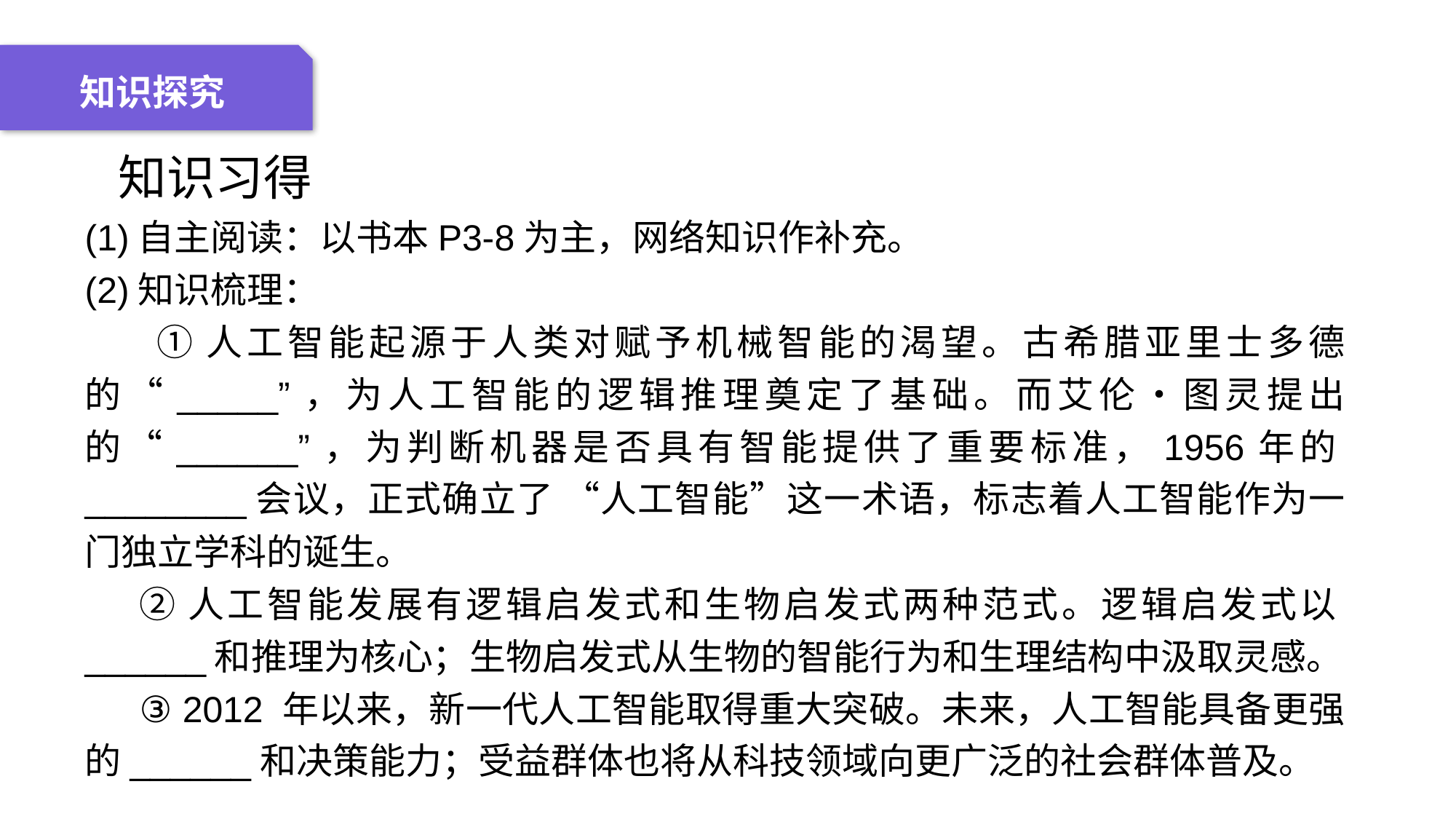

04 名词解释
01 准备过程
02 整体结构
03 重点说明
知识探究
  知识习得
(1)自主阅读：以书本P3-8为主，网络知识作补充。
(2)知识梳理：
 ①人工智能起源于人类对赋予机械智能的渴望。古希腊亚里士多德的“_____”，为人工智能的逻辑推理奠定了基础。而艾伦・图灵提出的“______”，为判断机器是否具有智能提供了重要标准，1956年的________会议，正式确立了 “人工智能”这一术语，标志着人工智能作为一门独立学科的诞生。
②人工智能发展有逻辑启发式和生物启发式两种范式。逻辑启发式以______和推理为核心；生物启发式从生物的智能行为和生理结构中汲取灵感。
③ 2012 年以来，新一代人工智能取得重大突破。未来，人工智能具备更强的______和决策能力；受益群体也将从科技领域向更广泛的社会群体普及。